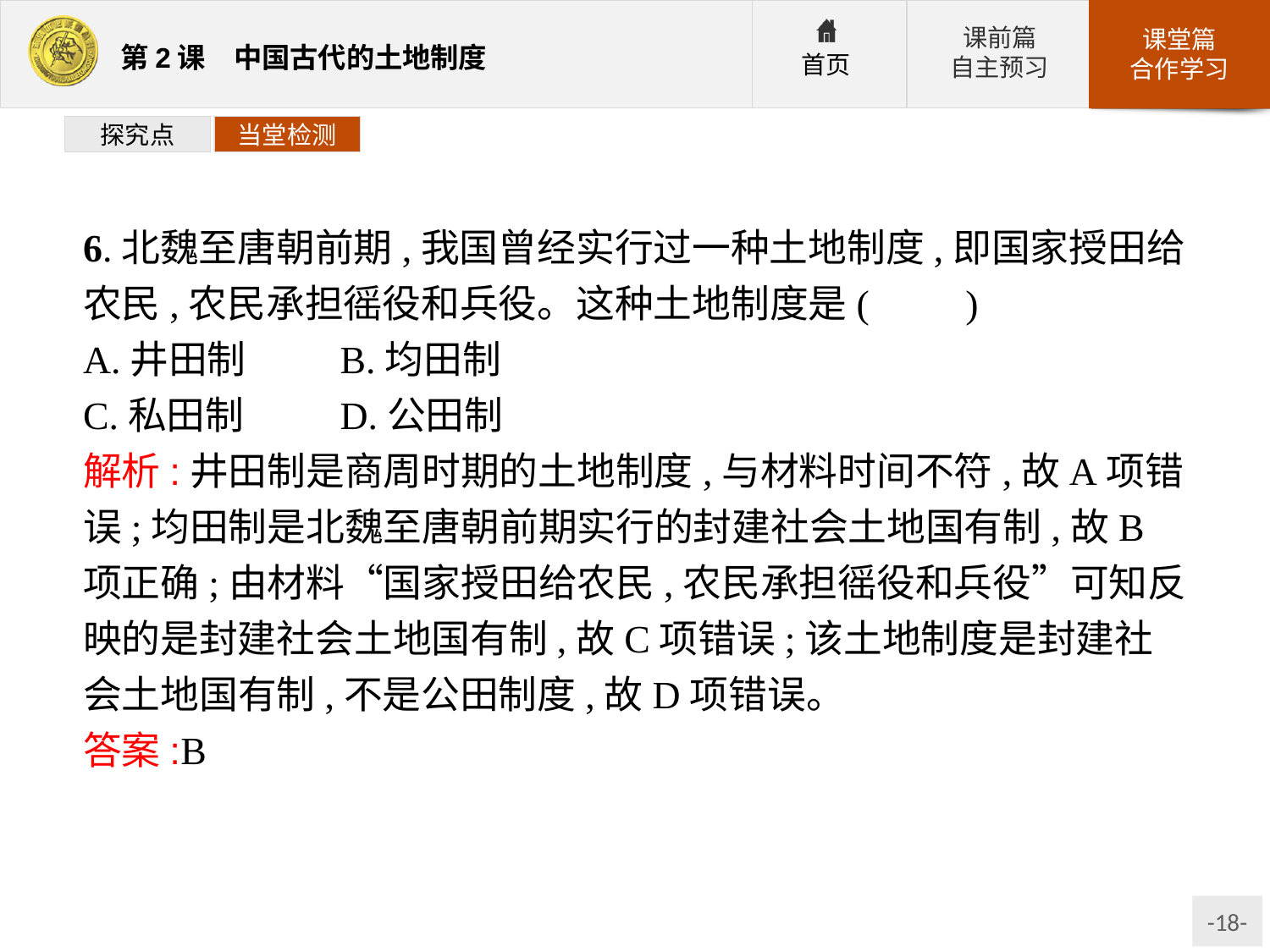

探究点
当堂检测
6.北魏至唐朝前期,我国曾经实行过一种土地制度,即国家授田给农民,农民承担徭役和兵役。这种土地制度是(　　)
A.井田制	B.均田制
C.私田制	D.公田制
解析:井田制是商周时期的土地制度,与材料时间不符,故A项错误;均田制是北魏至唐朝前期实行的封建社会土地国有制,故B项正确;由材料“国家授田给农民,农民承担徭役和兵役”可知反映的是封建社会土地国有制,故C项错误;该土地制度是封建社会土地国有制,不是公田制度,故D项错误。
答案:B